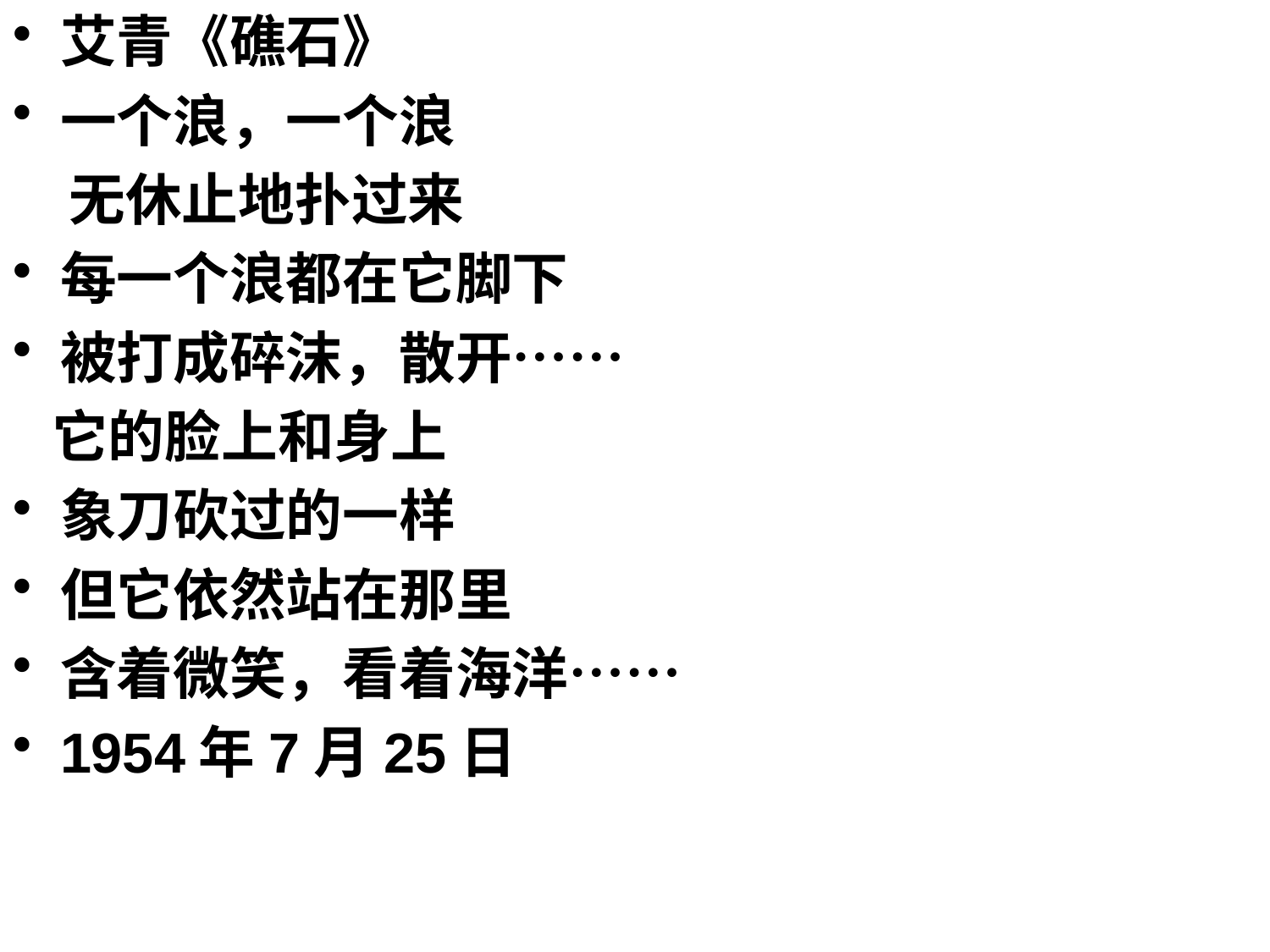

艾青《礁石》
一个浪，一个浪
　无休止地扑过来
每一个浪都在它脚下
被打成碎沫，散开……
  它的脸上和身上
象刀砍过的一样
但它依然站在那里
含着微笑，看着海洋……
1954年7月25日